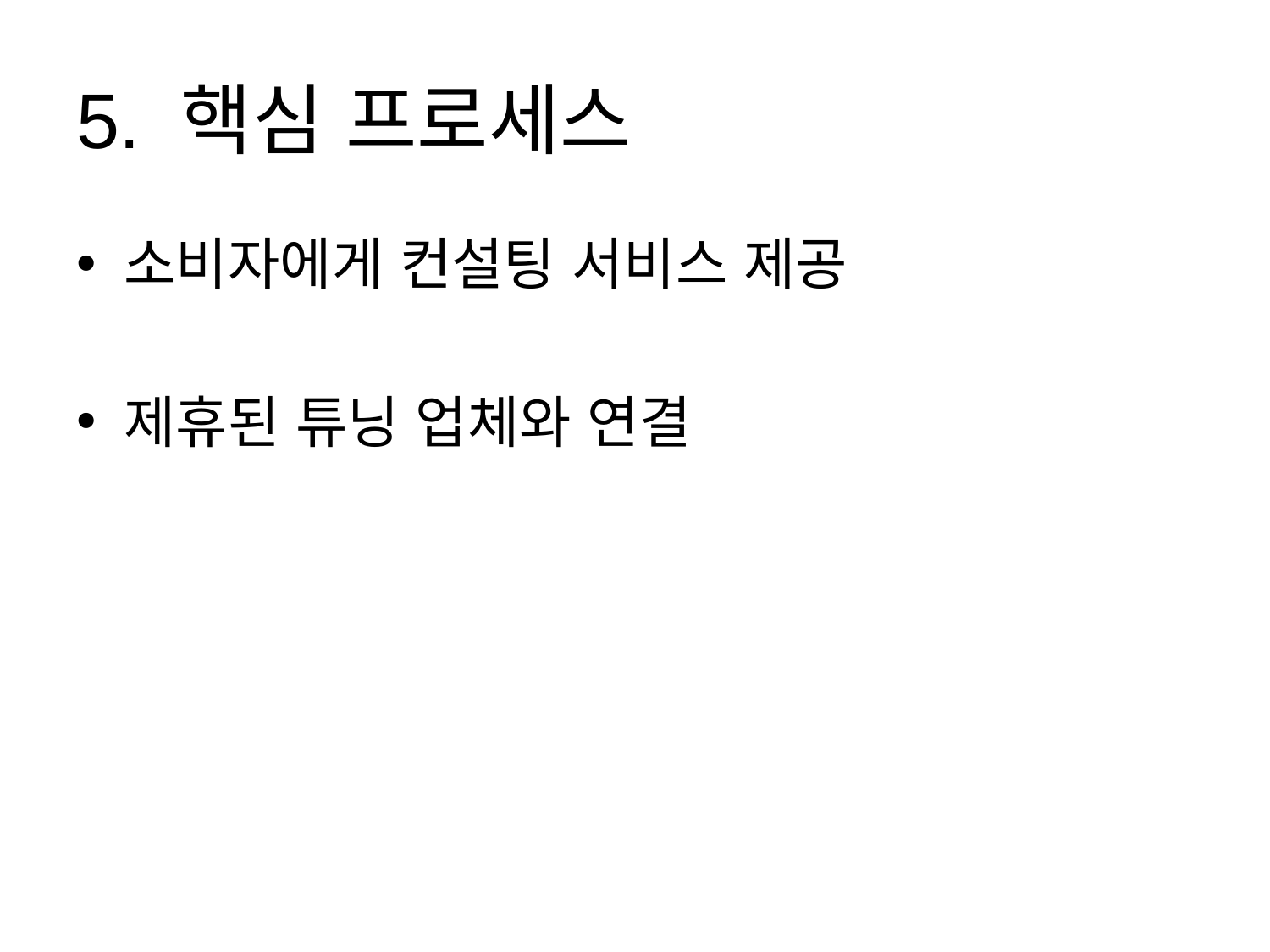

# 5. 핵심 프로세스
소비자에게 컨설팅 서비스 제공

제휴된 튜닝 업체와 연결